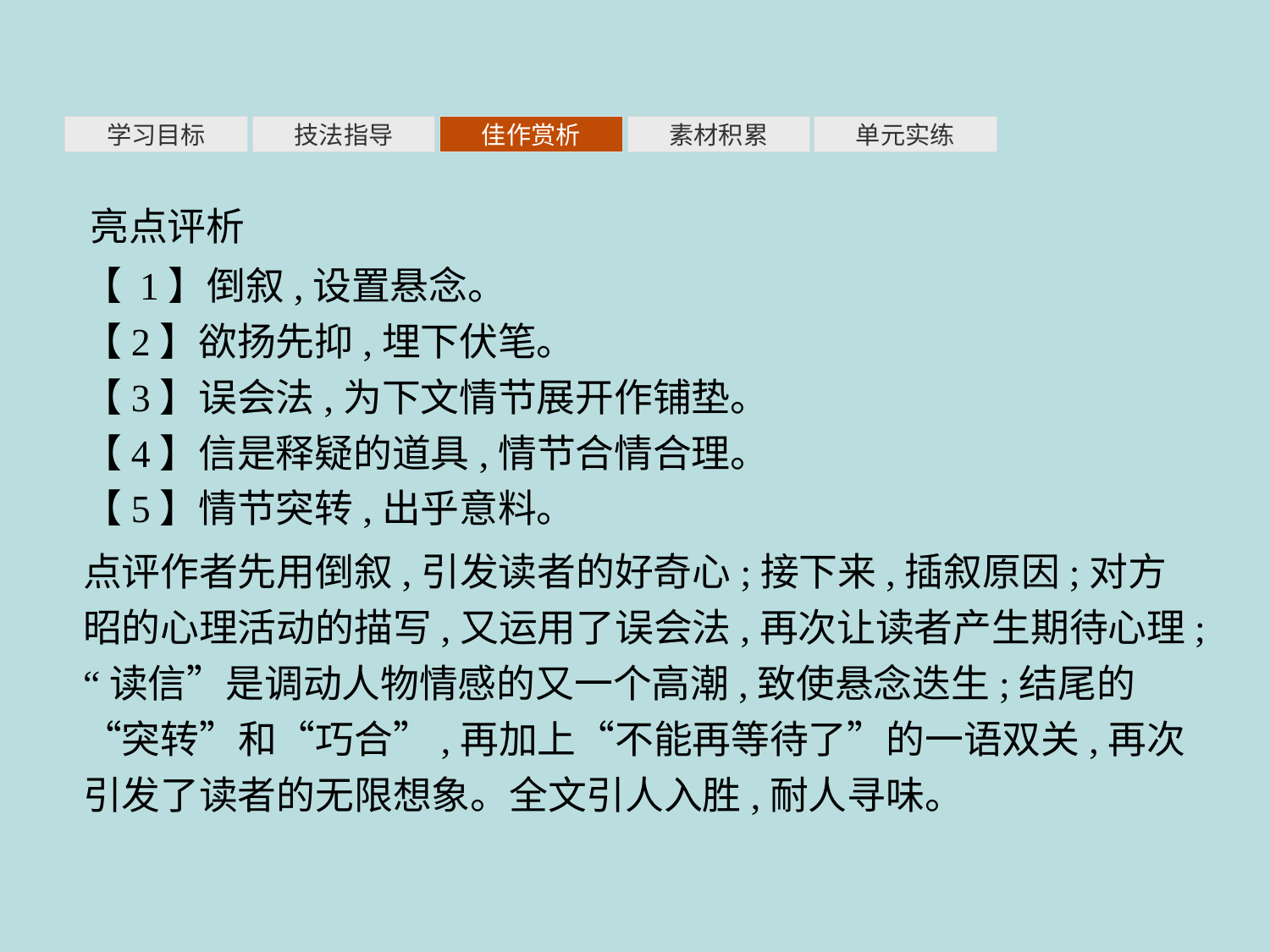

素材积累
学习目标
技法指导
佳作赏析
单元实练
亮点评析
【 1】倒叙,设置悬念。
【2】欲扬先抑,埋下伏笔。
【3】误会法,为下文情节展开作铺垫。
【4】信是释疑的道具,情节合情合理。
【5】情节突转,出乎意料。
点评作者先用倒叙,引发读者的好奇心;接下来,插叙原因;对方昭的心理活动的描写,又运用了误会法,再次让读者产生期待心理;“读信”是调动人物情感的又一个高潮,致使悬念迭生;结尾的“突转”和“巧合”,再加上“不能再等待了”的一语双关,再次引发了读者的无限想象。全文引人入胜,耐人寻味。